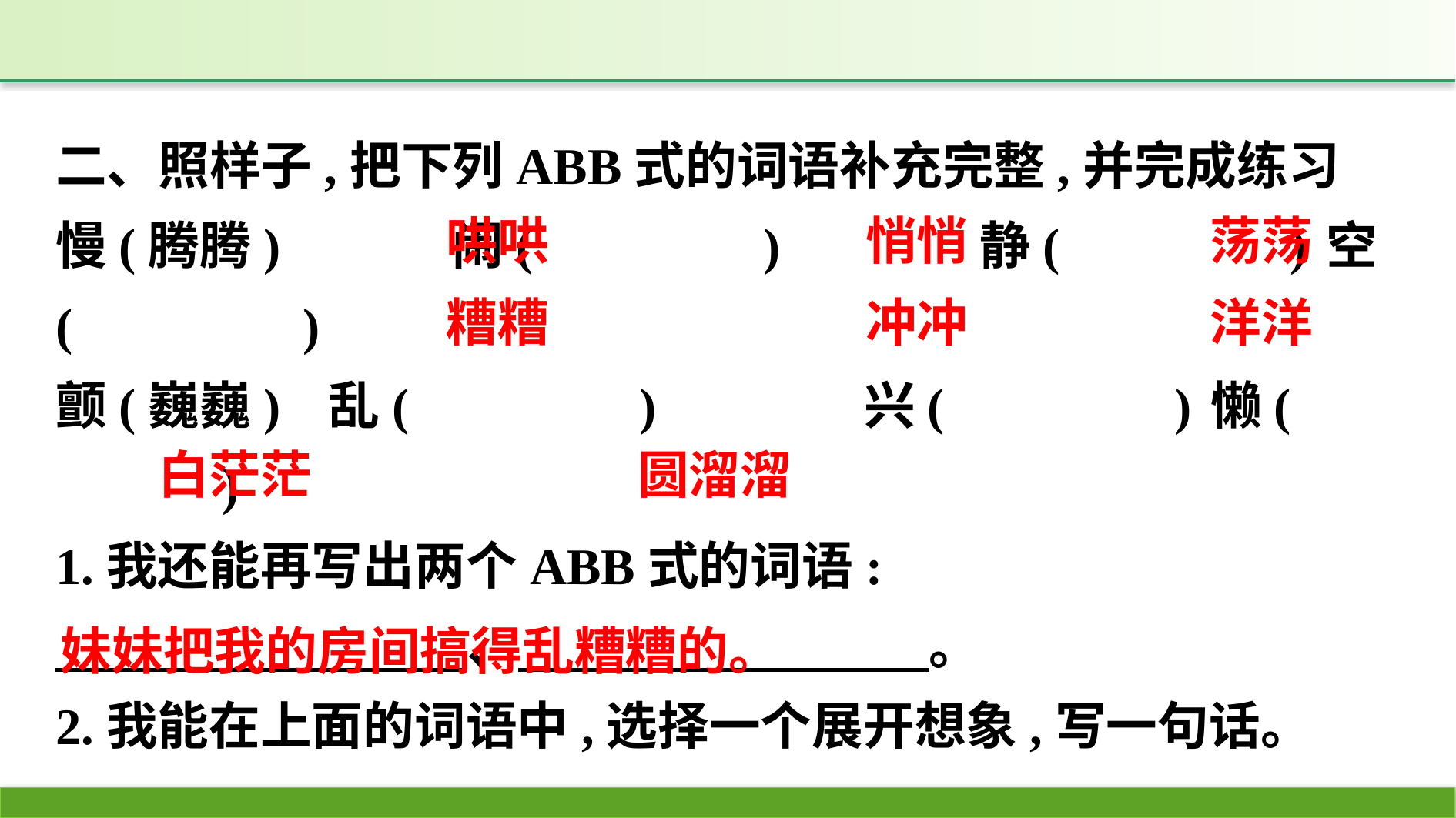

二、照样子,把下列ABB式的词语补充完整,并完成练习
慢(腾腾)　	闹(　　　　)		静(　　　　)	空(　　　　)
颤(巍巍)	乱(　　　　)		兴(　　　　)	懒(　　　　)
1.我还能再写出两个ABB式的词语:
　　　　　　　　、　　　　　　　　。
2.我能在上面的词语中,选择一个展开想象,写一句话。
荡荡
哄哄
悄悄
洋洋
糟糟
冲冲
圆溜溜
白茫茫
妹妹把我的房间搞得乱糟糟的。